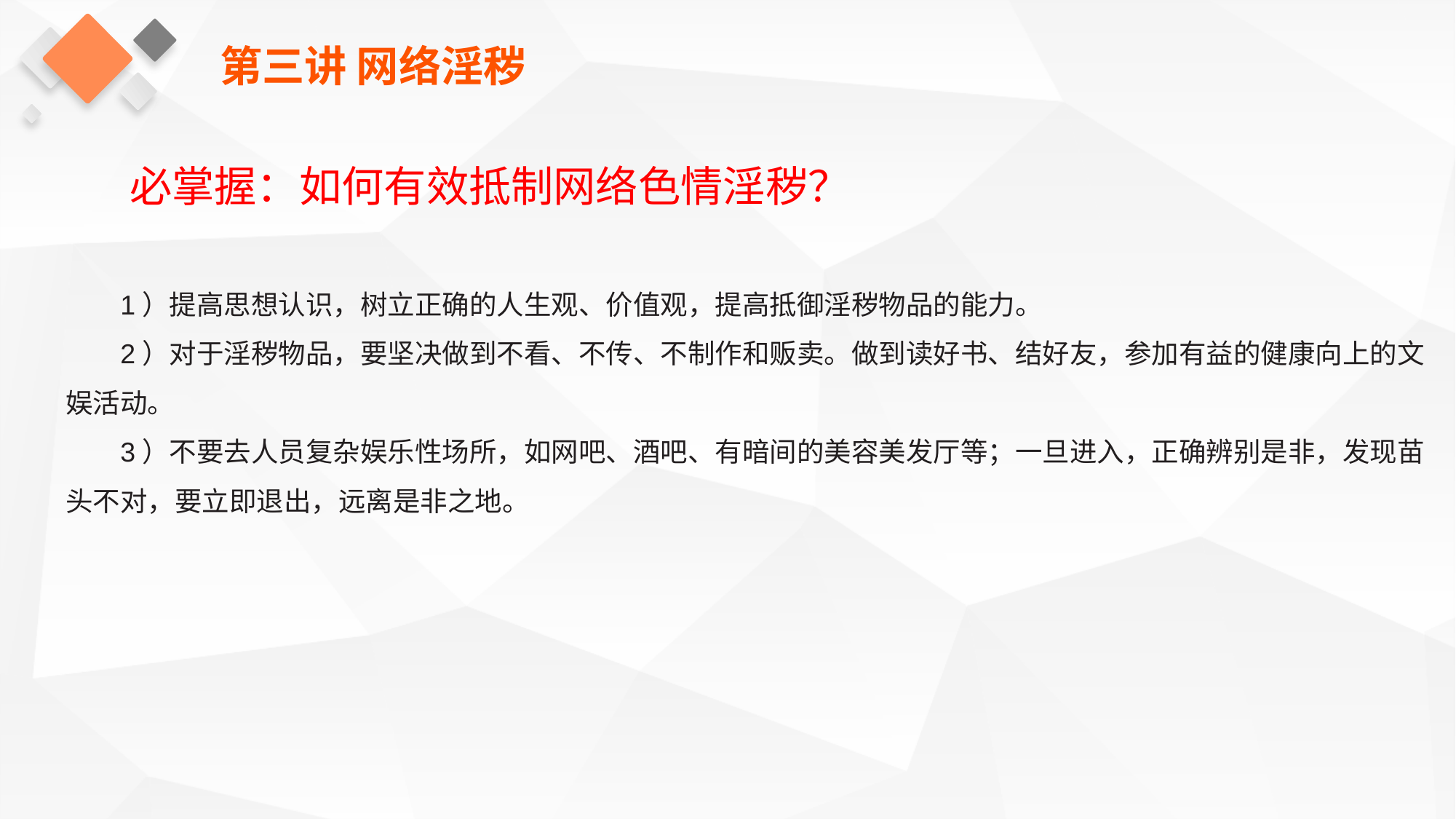

第三讲 网络淫秽
必掌握：如何有效抵制网络色情淫秽？
1）提高思想认识，树立正确的人生观、价值观，提高抵御淫秽物品的能力。
2）对于淫秽物品，要坚决做到不看、不传、不制作和贩卖。做到读好书、结好友，参加有益的健康向上的文娱活动。
3）不要去人员复杂娱乐性场所，如网吧、酒吧、有暗间的美容美发厅等；一旦进入，正确辨别是非，发现苗头不对，要立即退出，远离是非之地。